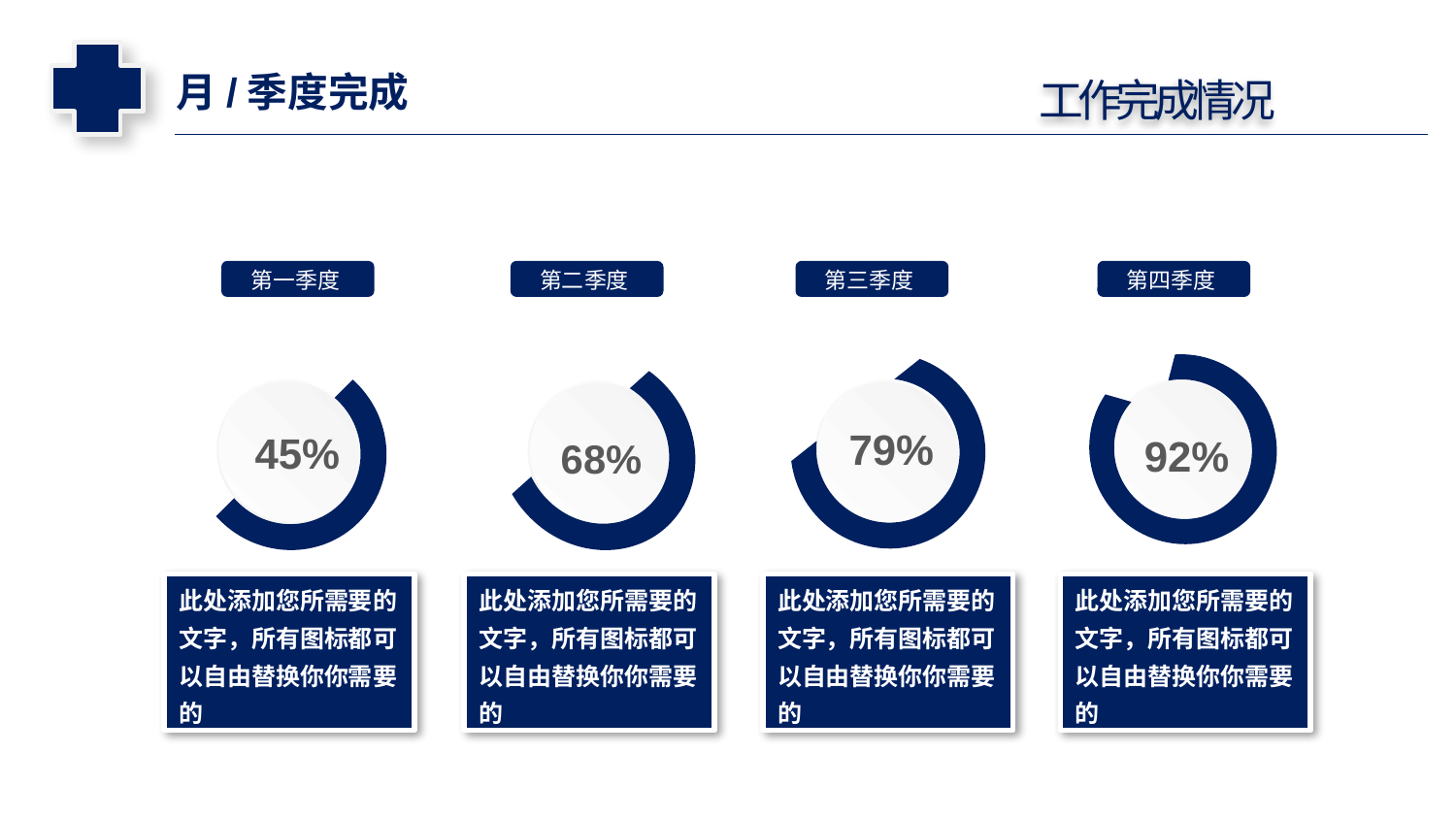

月/季度完成
工作完成情况
第一季度

第二季度

第三季度

第四季度

92%

45%

79%

68%

此处添加您所需要的文字，所有图标都可以自由替换你你需要的
此处添加您所需要的文字，所有图标都可以自由替换你你需要的
此处添加您所需要的文字，所有图标都可以自由替换你你需要的
此处添加您所需要的文字，所有图标都可以自由替换你你需要的